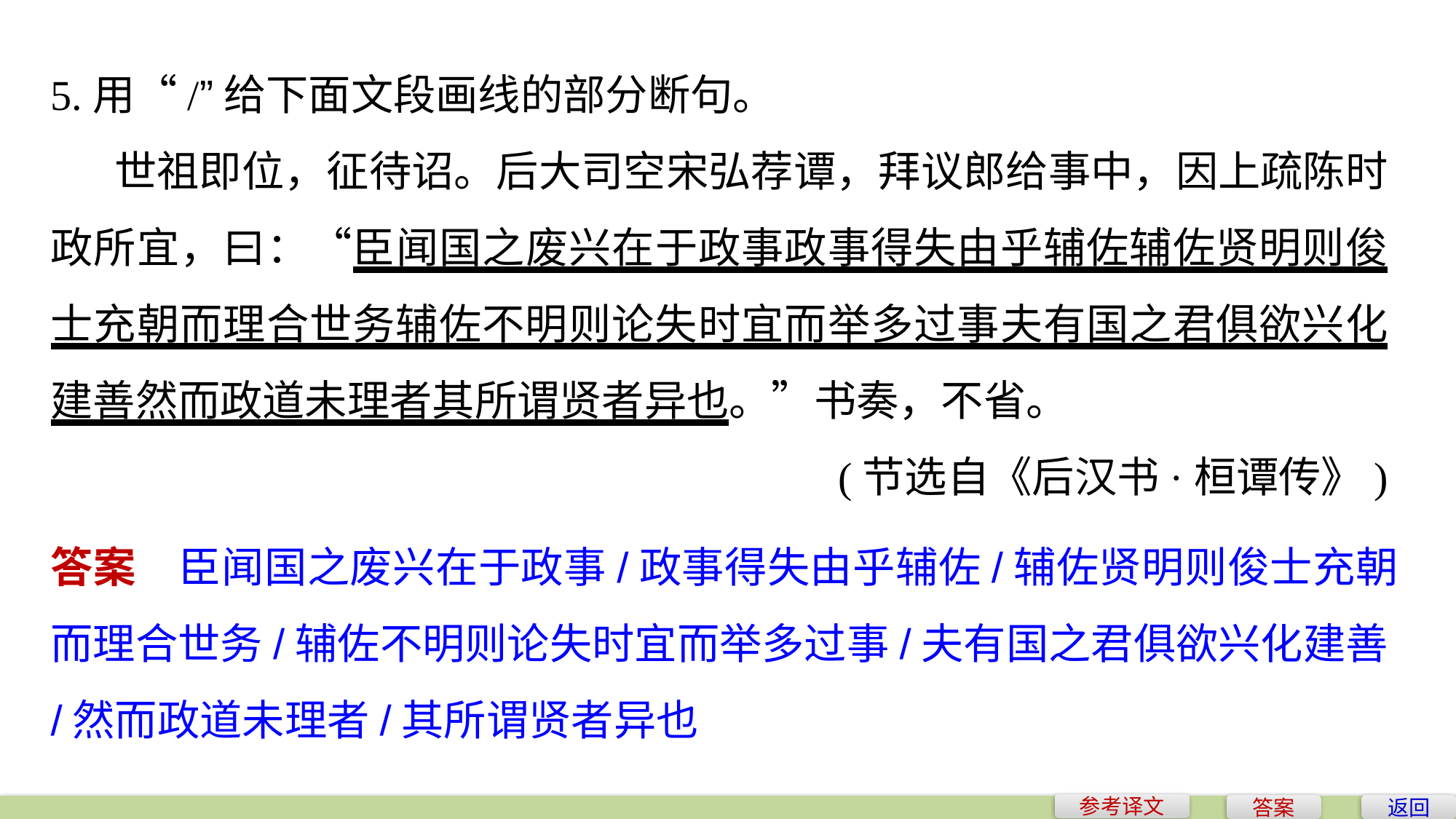

5.用“/”给下面文段画线的部分断句。
世祖即位，征待诏。后大司空宋弘荐谭，拜议郎给事中，因上疏陈时政所宜，曰：“臣闻国之废兴在于政事政事得失由乎辅佐辅佐贤明则俊士充朝而理合世务辅佐不明则论失时宜而举多过事夫有国之君俱欲兴化建善然而政道未理者其所谓贤者异也。”书奏，不省。
(节选自《后汉书·桓谭传》)
答案　臣闻国之废兴在于政事/政事得失由乎辅佐/辅佐贤明则俊士充朝而理合世务/辅佐不明则论失时宜而举多过事/夫有国之君俱欲兴化建善/然而政道未理者/其所谓贤者异也
参考译文
答案
返回